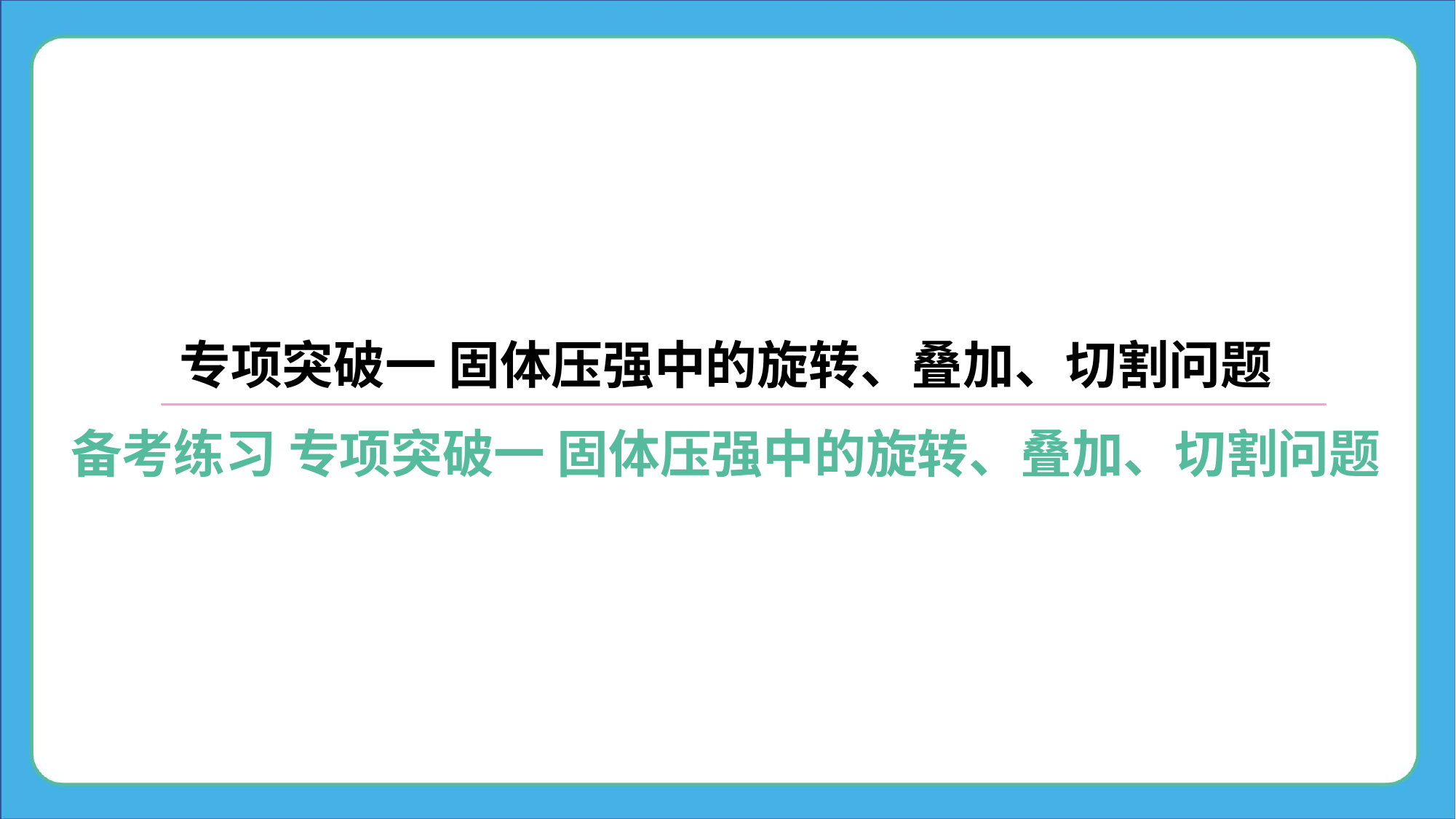

专项突破一 固体压强中的旋转、叠加、切割问题
备考练习 专项突破一 固体压强中的旋转、叠加、切割问题